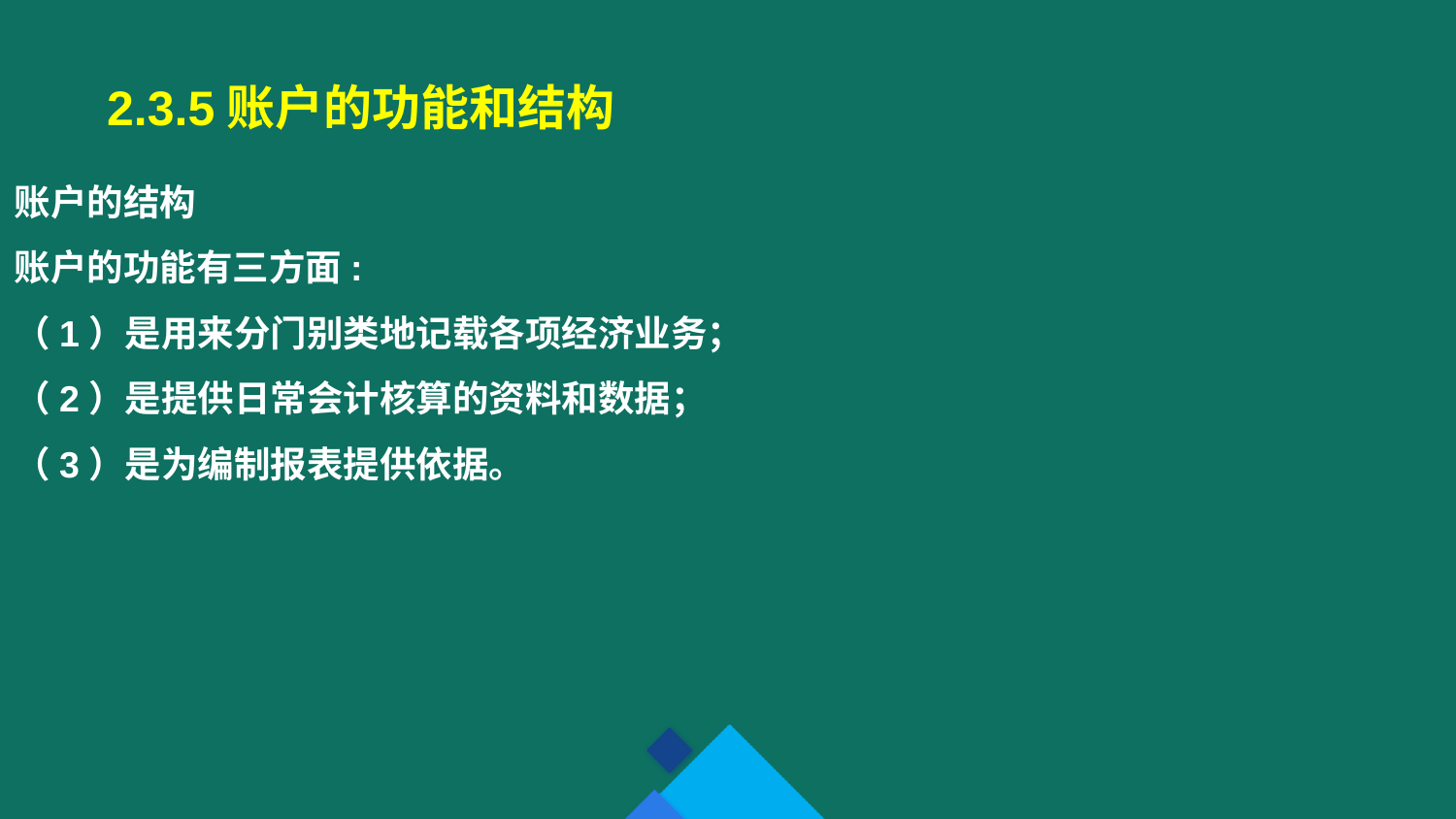

2.3.5账户的功能和结构
账户的结构
账户的功能有三方面:
（1）是用来分门别类地记载各项经济业务；
（2）是提供日常会计核算的资料和数据；
（3）是为编制报表提供依据。